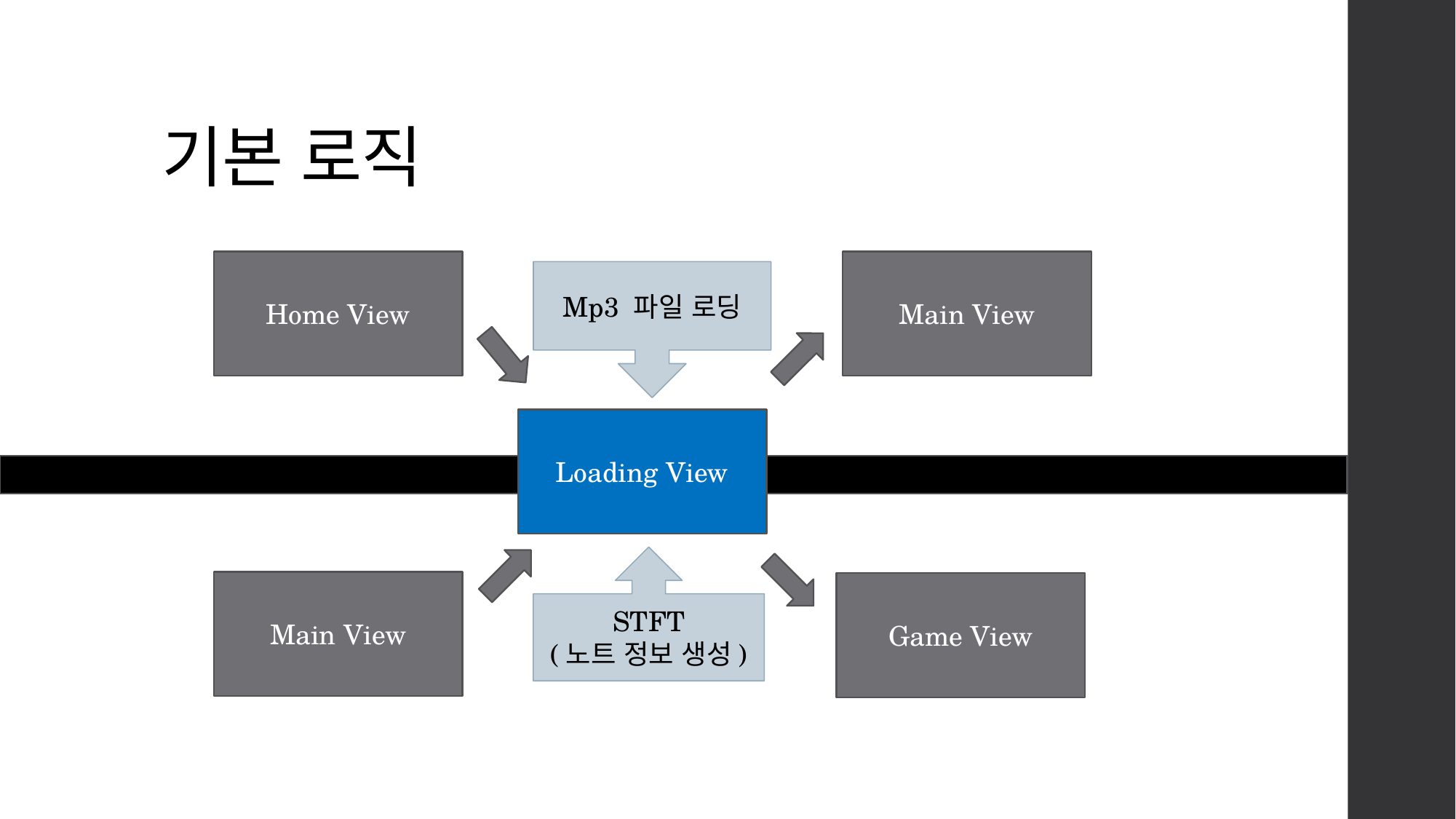

# 기본 로직
Home View
Main View
Mp3 파일 로딩

Loading View

STFT
(노트 정보 생성)

Main View
Game View